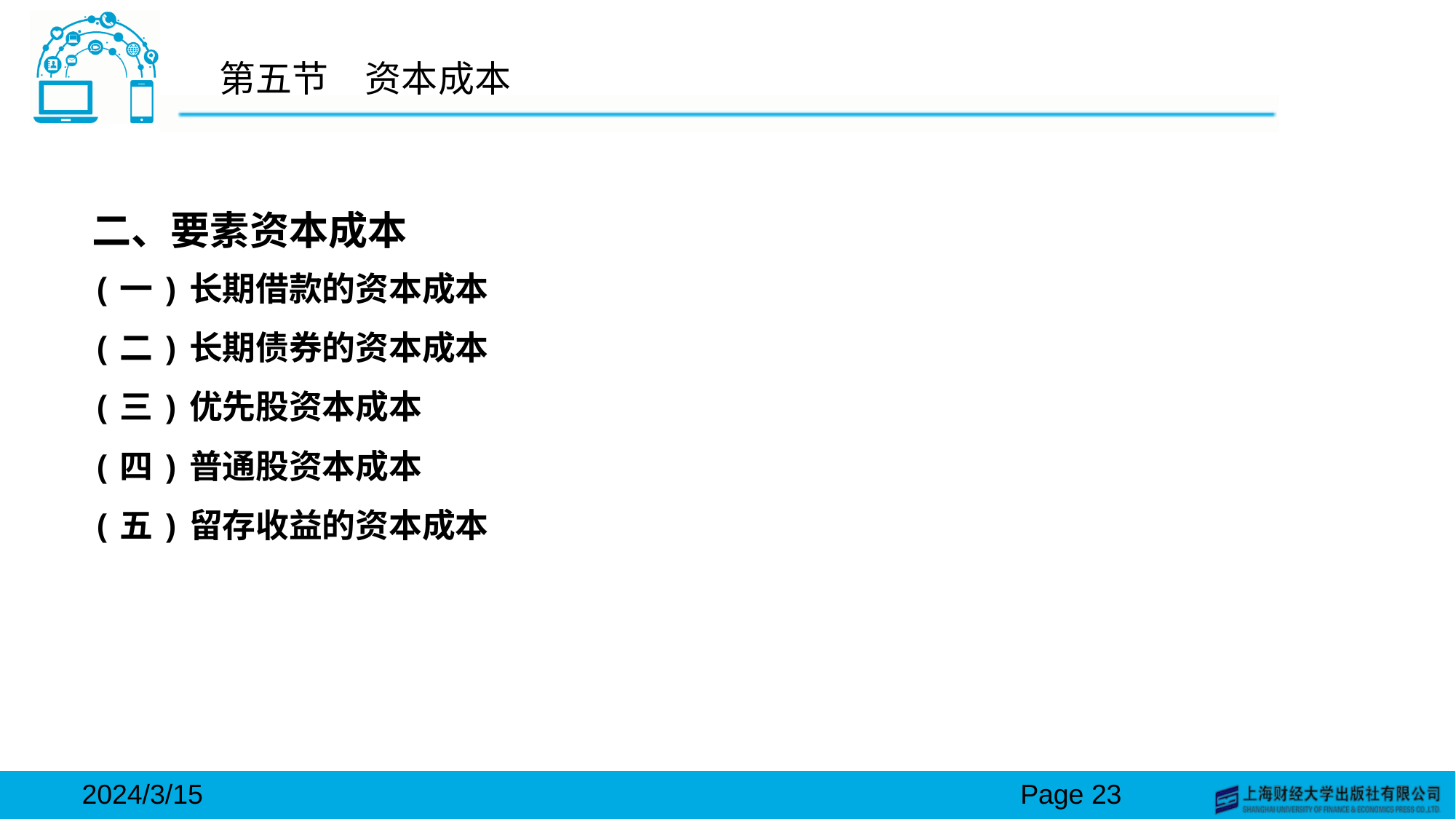

# 第五节　资本成本
二、要素资本成本
(一)长期借款的资本成本
(二)长期债券的资本成本
(三)优先股资本成本
(四)普通股资本成本
(五)留存收益的资本成本

2024/3/15
Page 23